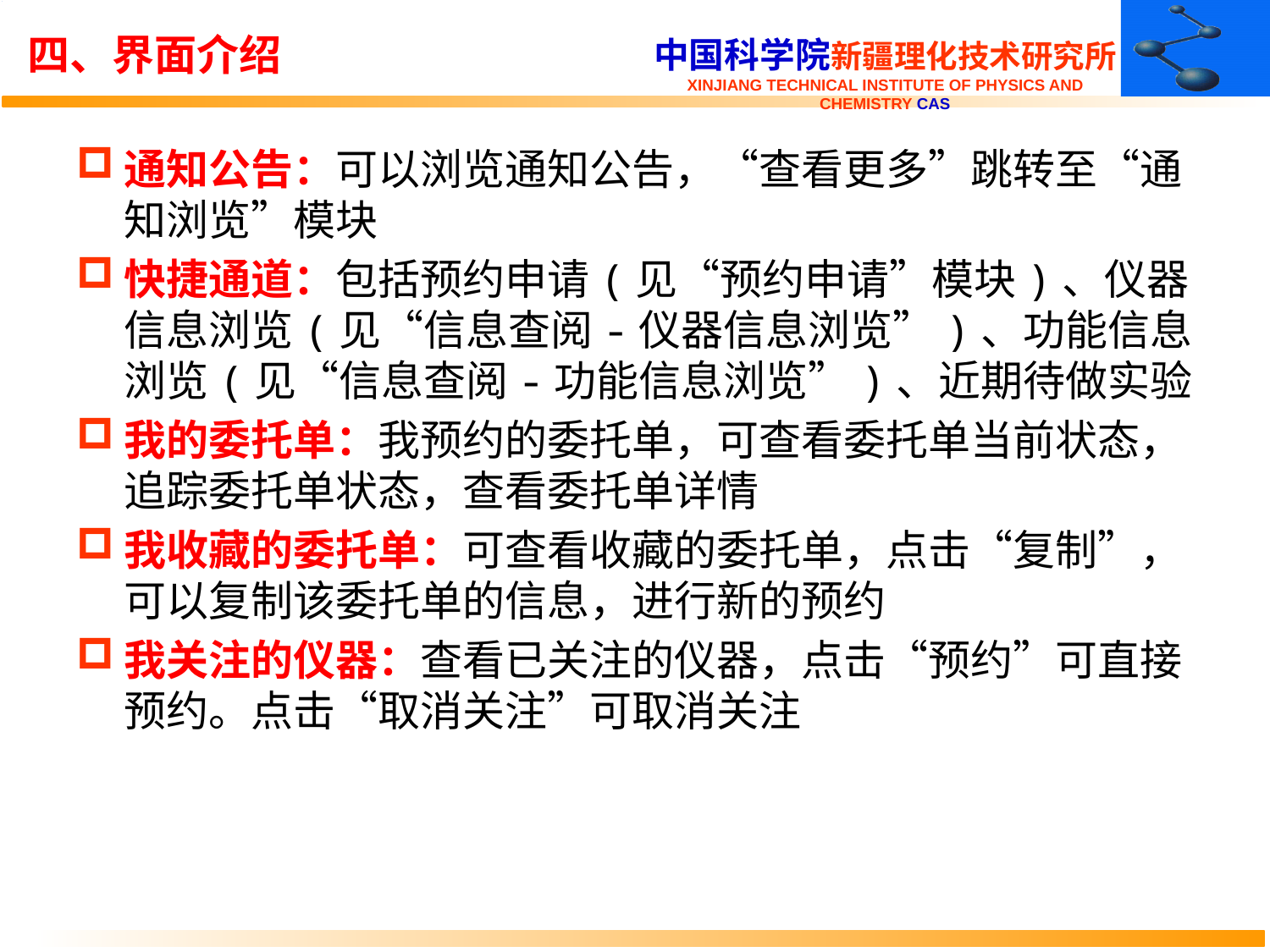

四、界面介绍
通知公告：可以浏览通知公告，“查看更多”跳转至“通知浏览”模块
快捷通道：包括预约申请(见“预约申请”模块)、仪器信息浏览(见“信息查阅-仪器信息浏览”)、功能信息浏览(见“信息查阅-功能信息浏览”)、近期待做实验
我的委托单：我预约的委托单，可查看委托单当前状态，追踪委托单状态，查看委托单详情
我收藏的委托单：可查看收藏的委托单，点击“复制”，可以复制该委托单的信息，进行新的预约
我关注的仪器：查看已关注的仪器，点击“预约”可直接预约。点击“取消关注”可取消关注